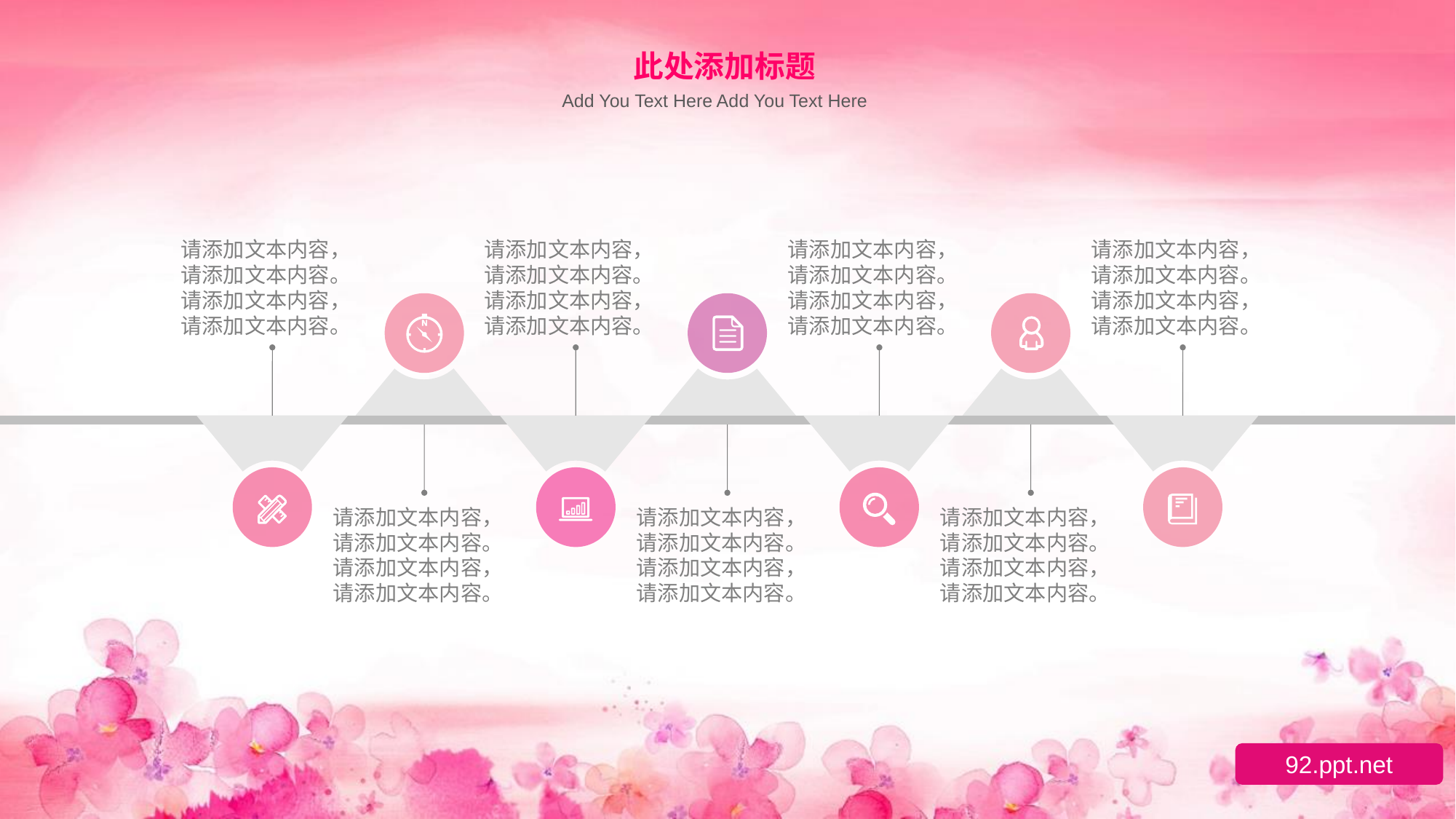

此处添加标题
Add You Text Here Add You Text Here
请添加文本内容，请添加文本内容。请添加文本内容，请添加文本内容。
请添加文本内容，请添加文本内容。请添加文本内容，请添加文本内容。
请添加文本内容，请添加文本内容。请添加文本内容，请添加文本内容。
请添加文本内容，请添加文本内容。请添加文本内容，请添加文本内容。

请添加文本内容，请添加文本内容。请添加文本内容，请添加文本内容。
请添加文本内容，请添加文本内容。请添加文本内容，请添加文本内容。
请添加文本内容，请添加文本内容。请添加文本内容，请添加文本内容。
92.ppt.net